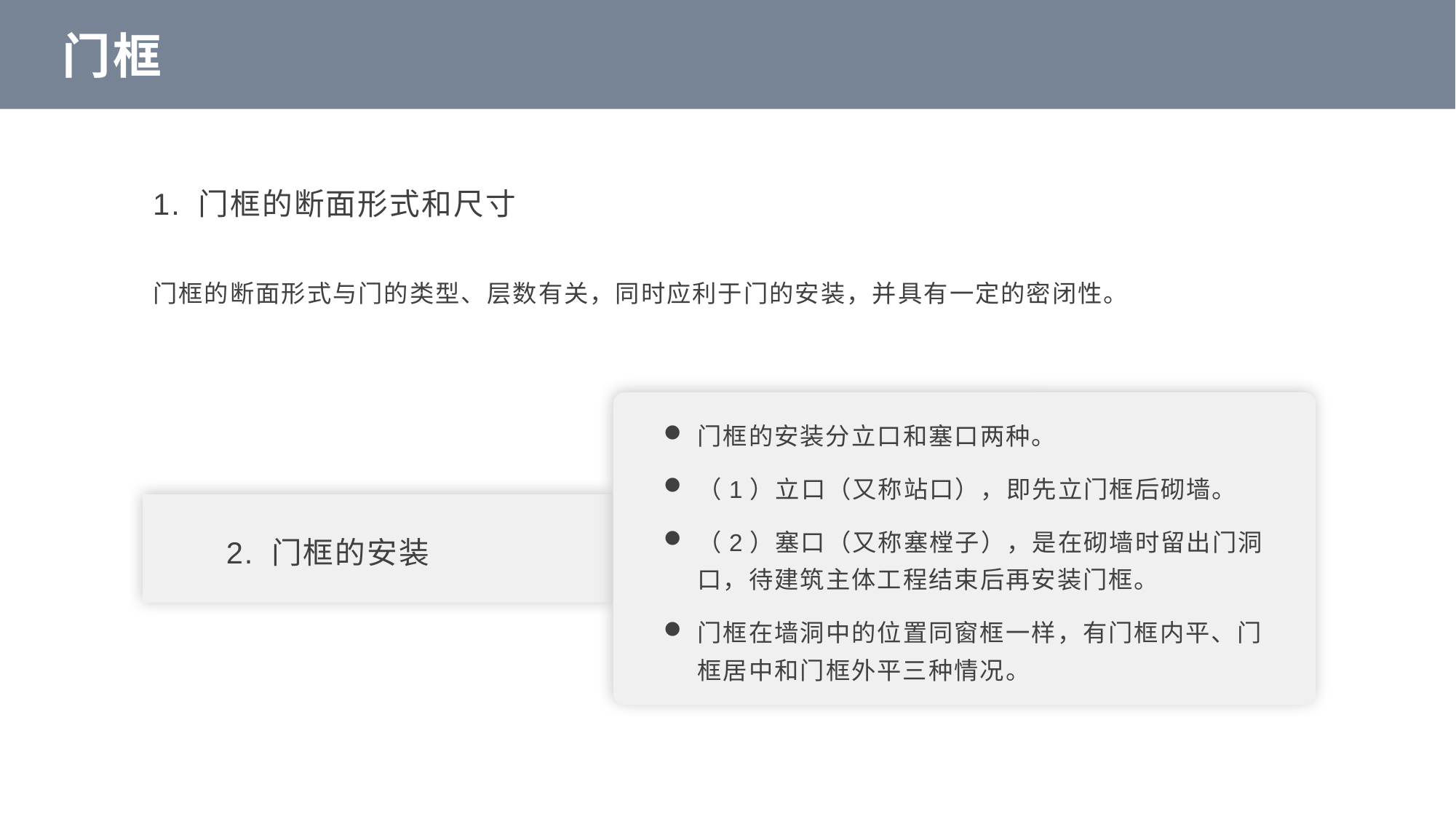

门框
1. 门框的断面形式和尺寸
门框的断面形式与门的类型、层数有关，同时应利于门的安装，并具有一定的密闭性。

门框的安装分立口和塞口两种。
（1）立口（又称站口），即先立门框后砌墙。
（2）塞口（又称塞樘子），是在砌墙时留出门洞口，待建筑主体工程结束后再安装门框。
门框在墙洞中的位置同窗框一样，有门框内平、门框居中和门框外平三种情况。

2. 门框的安装